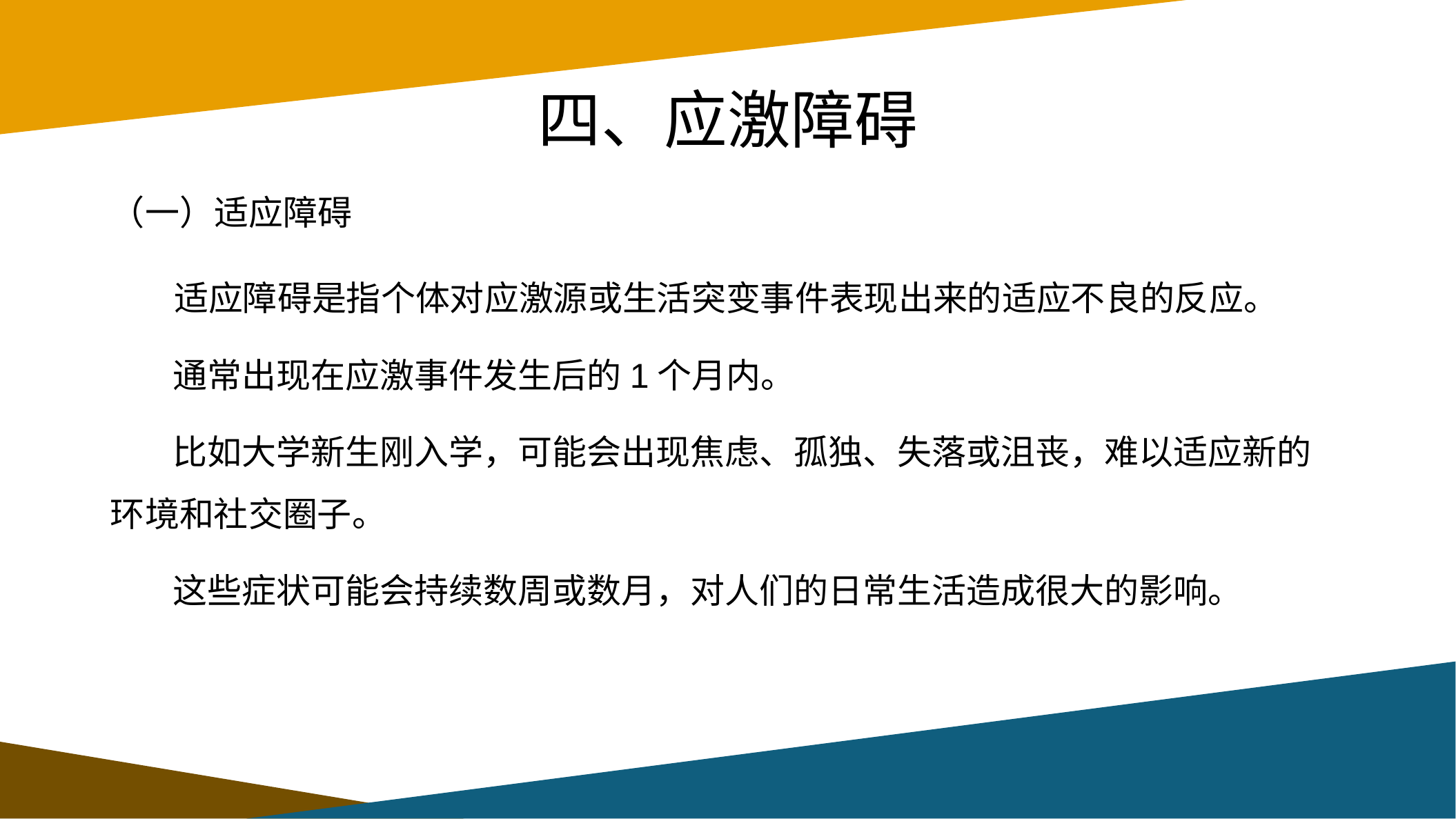

# 四、应激障碍
（一）适应障碍
      适应障碍是指个体对应激源或生活突变事件表现出来的适应不良的反应。
       通常出现在应激事件发生后的1个月内。
       比如大学新生刚入学，可能会出现焦虑、孤独、失落或沮丧，难以适应新的环境和社交圈子。
       这些症状可能会持续数周或数月，对人们的日常生活造成很大的影响。